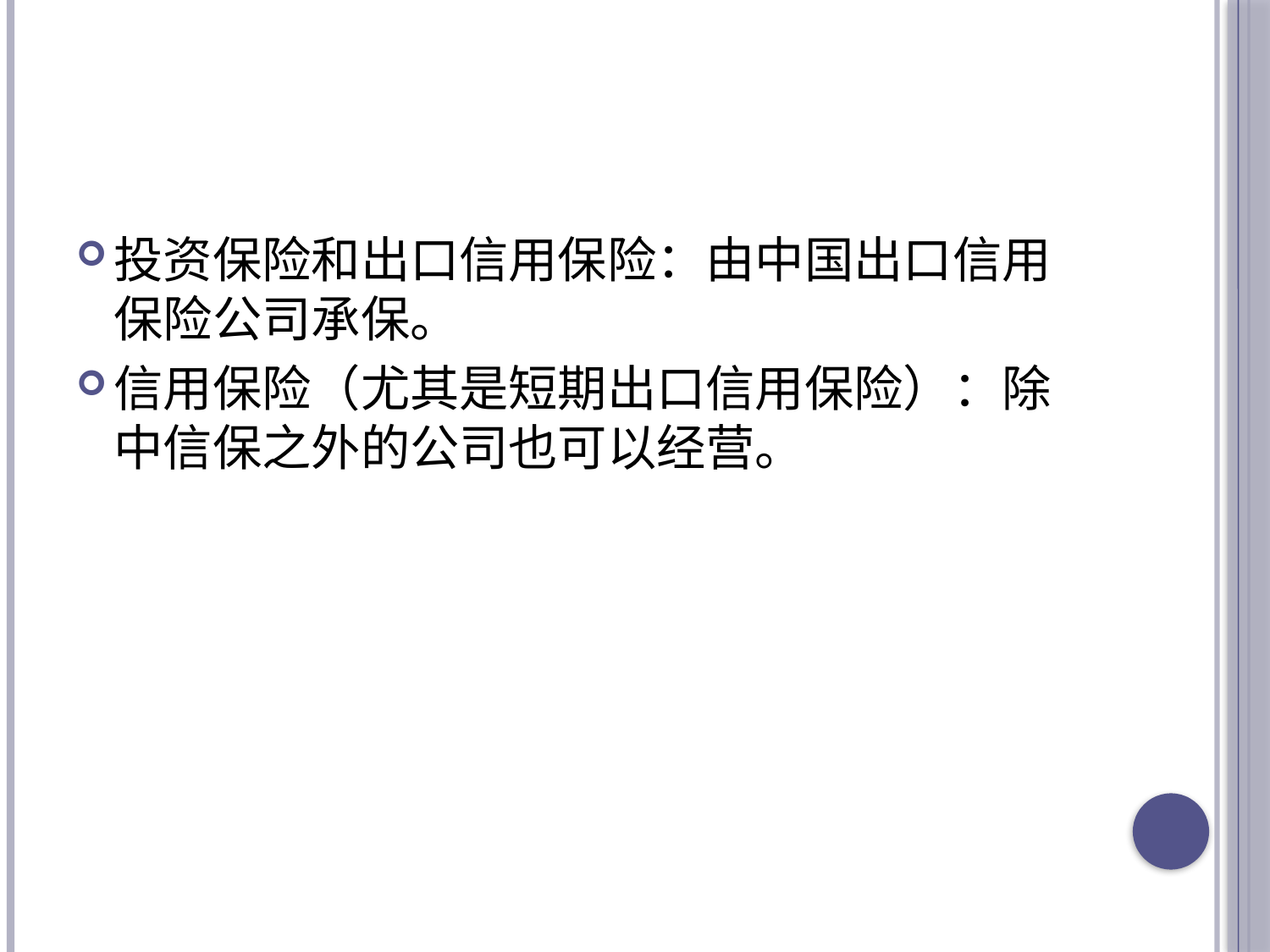

#
投资保险和出口信用保险：由中国出口信用保险公司承保。
信用保险（尤其是短期出口信用保险）：除中信保之外的公司也可以经营。